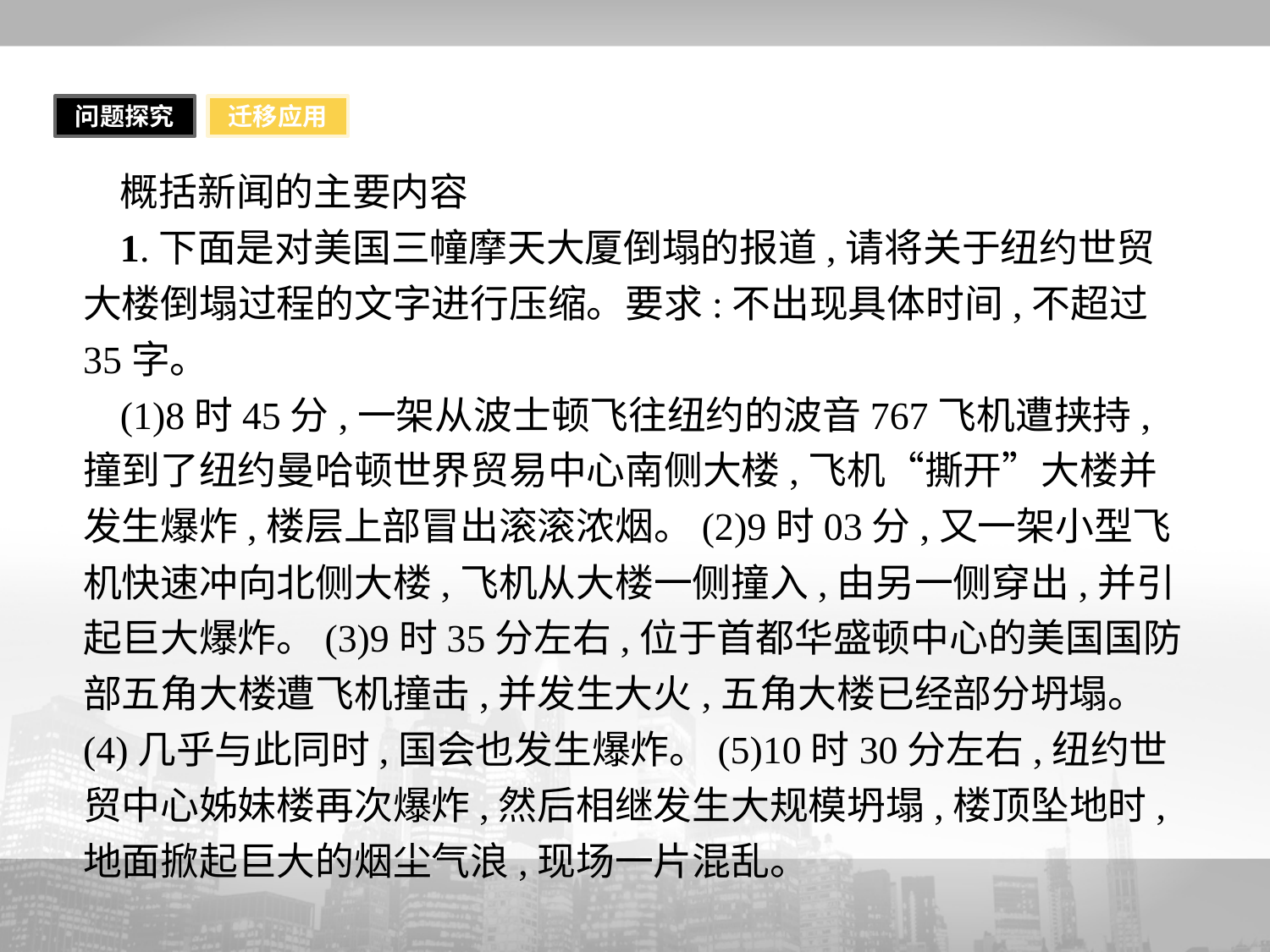

问题探究
迁移应用
概括新闻的主要内容
1.下面是对美国三幢摩天大厦倒塌的报道,请将关于纽约世贸大楼倒塌过程的文字进行压缩。要求:不出现具体时间,不超过35字。
(1)8时45分,一架从波士顿飞往纽约的波音767飞机遭挟持,撞到了纽约曼哈顿世界贸易中心南侧大楼,飞机“撕开”大楼并发生爆炸,楼层上部冒出滚滚浓烟。(2)9时03分,又一架小型飞机快速冲向北侧大楼,飞机从大楼一侧撞入,由另一侧穿出,并引起巨大爆炸。(3)9时35分左右,位于首都华盛顿中心的美国国防部五角大楼遭飞机撞击,并发生大火,五角大楼已经部分坍塌。(4)几乎与此同时,国会也发生爆炸。(5)10时30分左右,纽约世贸中心姊妹楼再次爆炸,然后相继发生大规模坍塌,楼顶坠地时,地面掀起巨大的烟尘气浪,现场一片混乱。